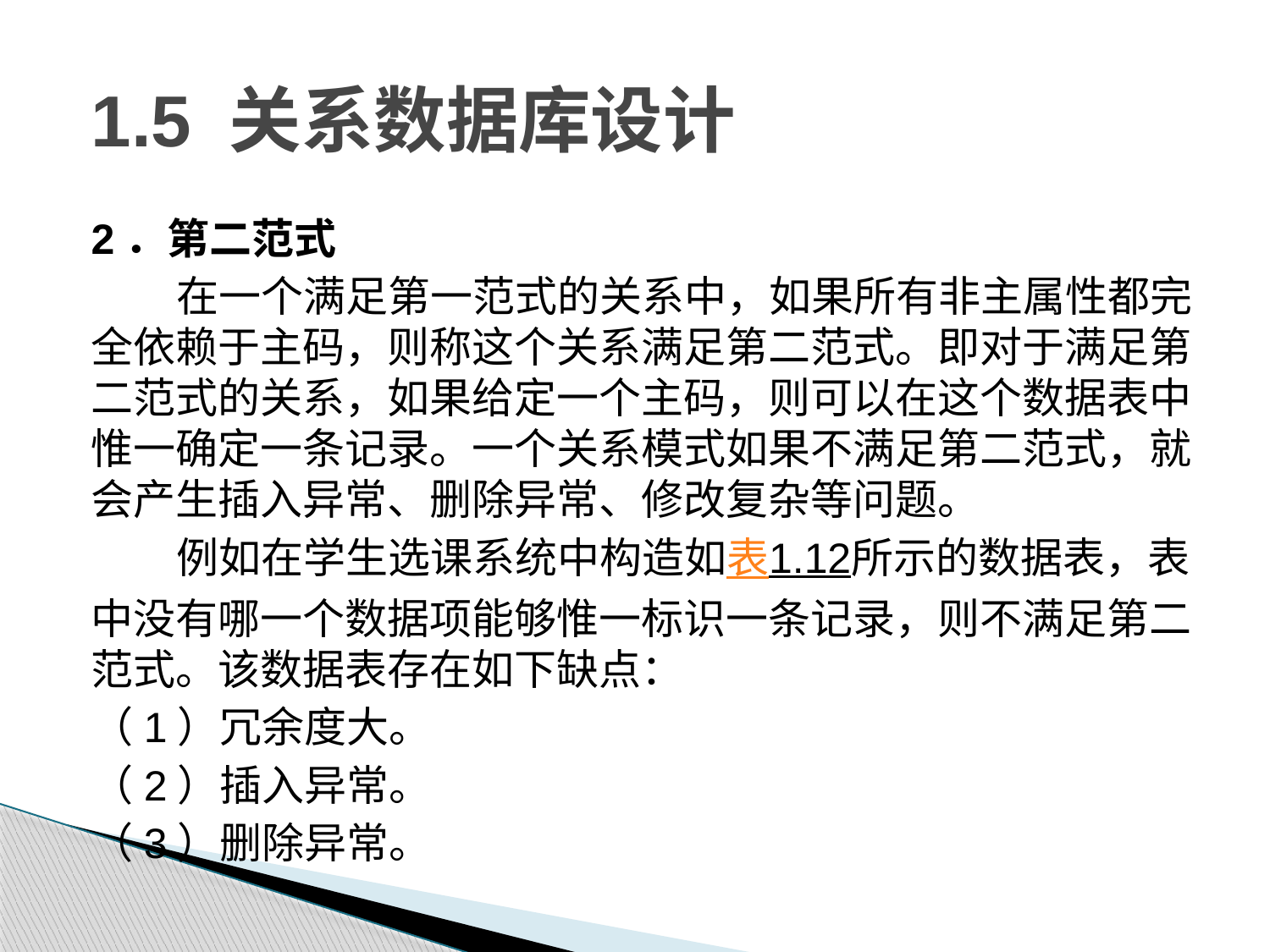

# 1.5 关系数据库设计
2．第二范式
在一个满足第一范式的关系中，如果所有非主属性都完全依赖于主码，则称这个关系满足第二范式。即对于满足第二范式的关系，如果给定一个主码，则可以在这个数据表中惟一确定一条记录。一个关系模式如果不满足第二范式，就会产生插入异常、删除异常、修改复杂等问题。
例如在学生选课系统中构造如表1.12所示的数据表，表中没有哪一个数据项能够惟一标识一条记录，则不满足第二范式。该数据表存在如下缺点：
（1）冗余度大。
（2）插入异常。
（3）删除异常。